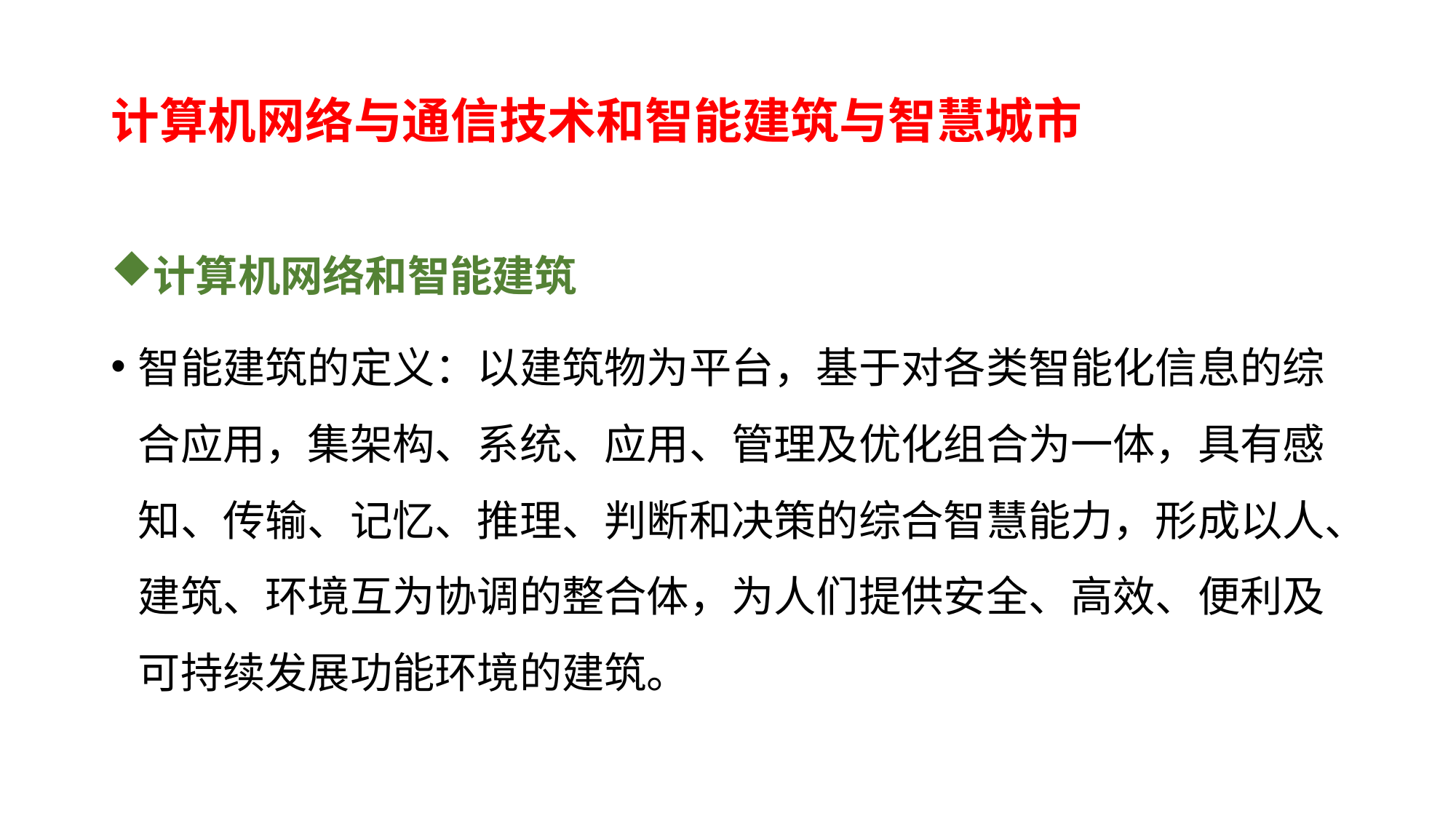

# 计算机网络与通信技术和智能建筑与智慧城市
计算机网络和智能建筑
智能建筑的定义：以建筑物为平台，基于对各类智能化信息的综合应用，集架构、系统、应用、管理及优化组合为一体，具有感知、传输、记忆、推理、判断和决策的综合智慧能力，形成以人、建筑、环境互为协调的整合体，为人们提供安全、高效、便利及可持续发展功能环境的建筑。